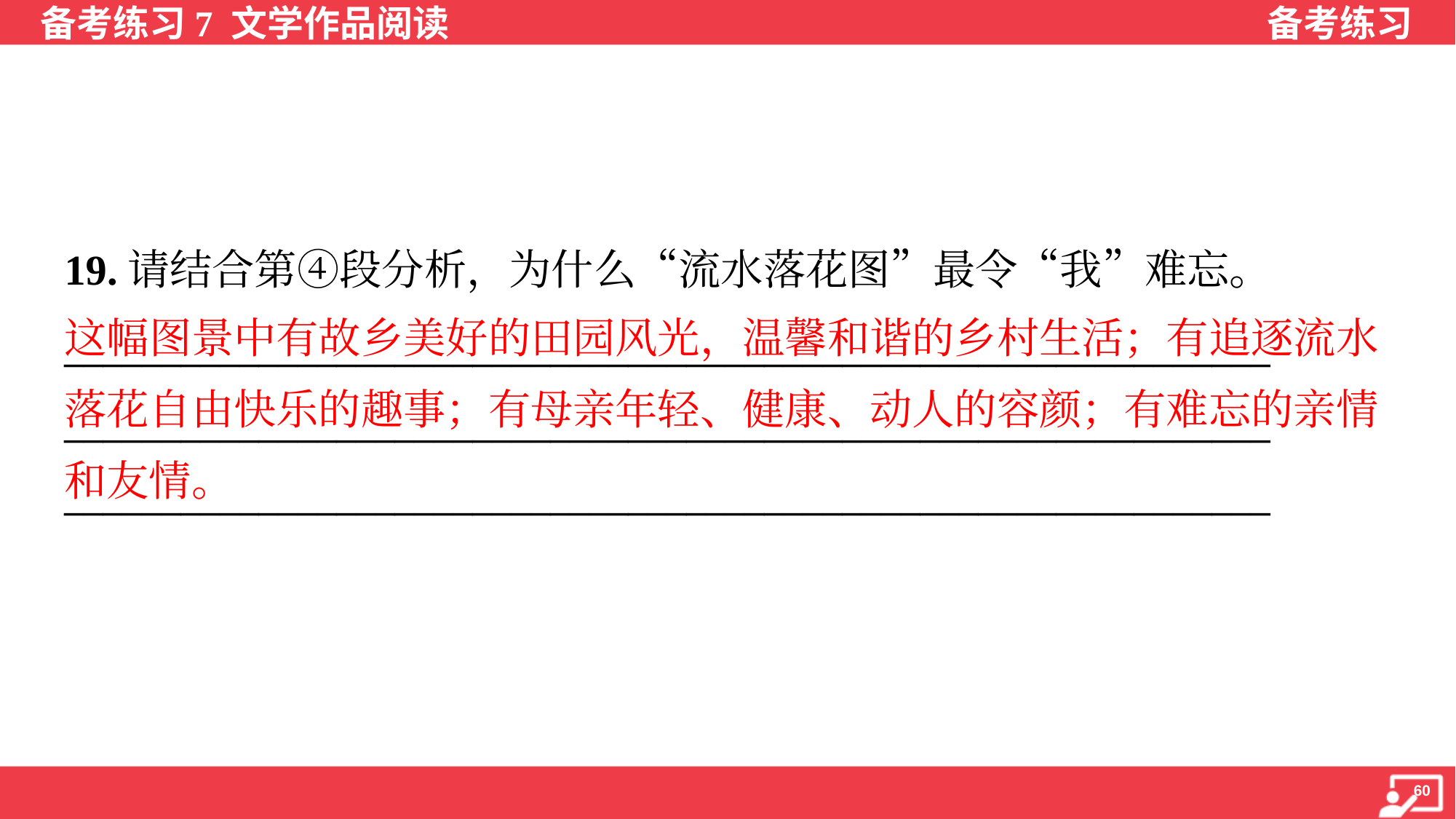

19.请结合第④段分析，为什么“流水落花图”最令“我”难忘。
这幅图景中有故乡美好的田园风光，温馨和谐的乡村生活；有追逐流水
落花自由快乐的趣事；有母亲年轻、健康、动人的容颜；有难忘的亲情
和友情。
______________________________________________________________
______________________________________________________________
______________________________________________________________